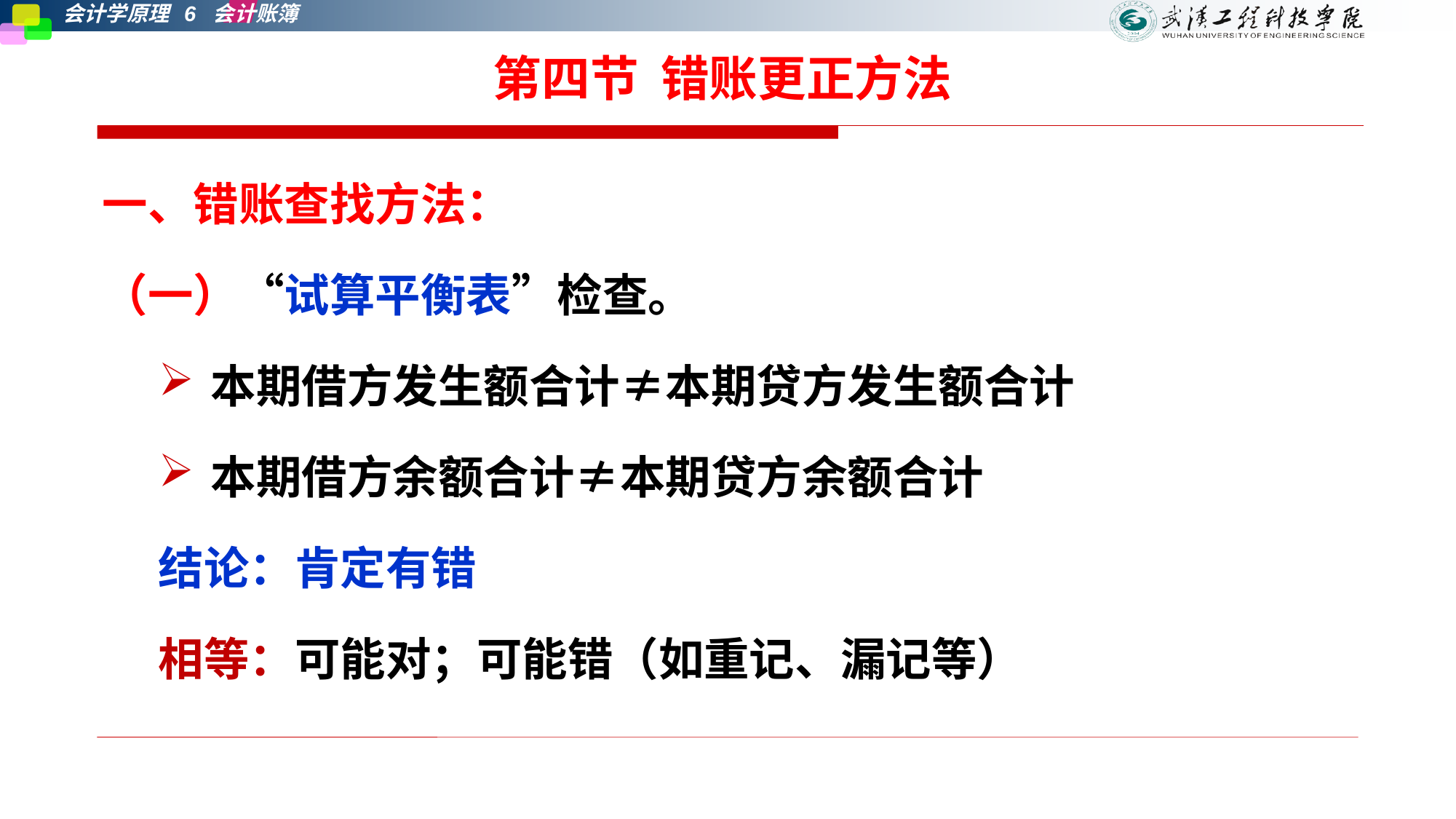

# 第四节  错账更正方法
一、错账查找方法：
（一）“试算平衡表”检查。
本期借方发生额合计≠本期贷方发生额合计
本期借方余额合计≠本期贷方余额合计
结论：肯定有错
相等：可能对；可能错（如重记、漏记等）